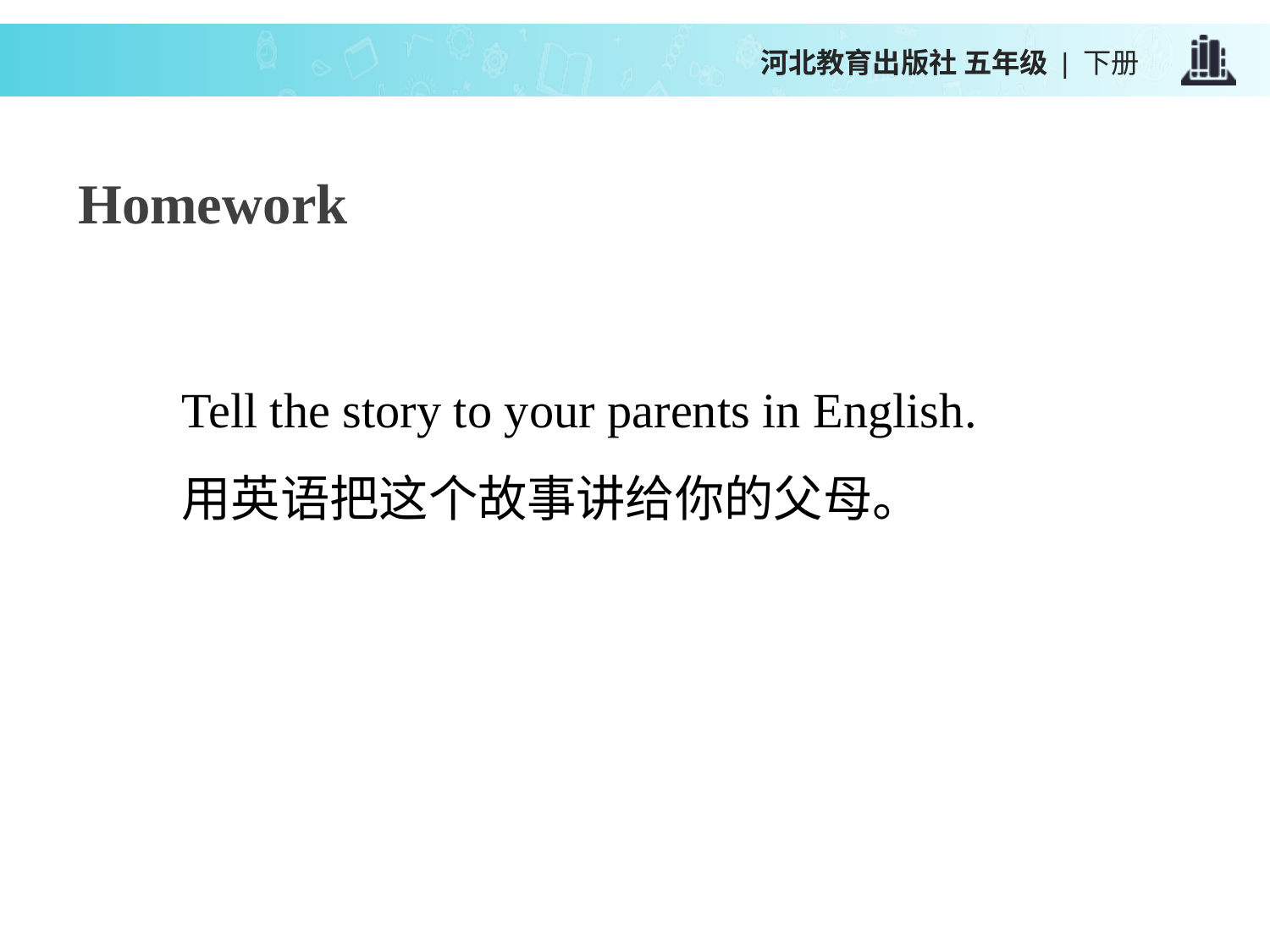

河北教育出版社 五年级 | 下册
Homework
Tell the story to your parents in English.
用英语把这个故事讲给你的父母。